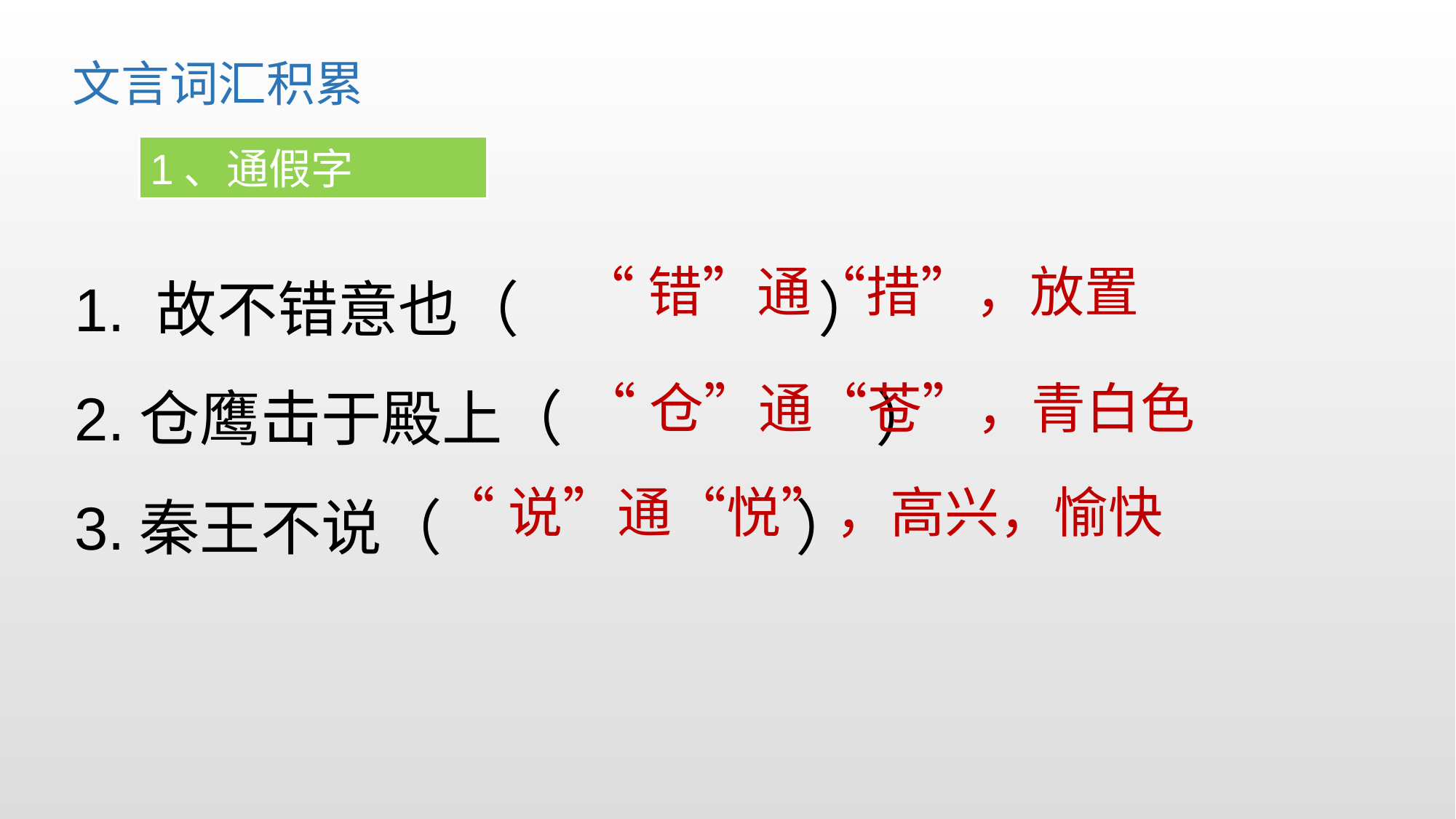

文言词汇积累

1、通假字
1. 故不错意也（                      ）
2.仓鹰击于殿上（                       ）
3.秦王不说（                          ）
“错”通“措”，放置
“仓”通“苍”，青白色
“说”通“悦”，高兴，愉快